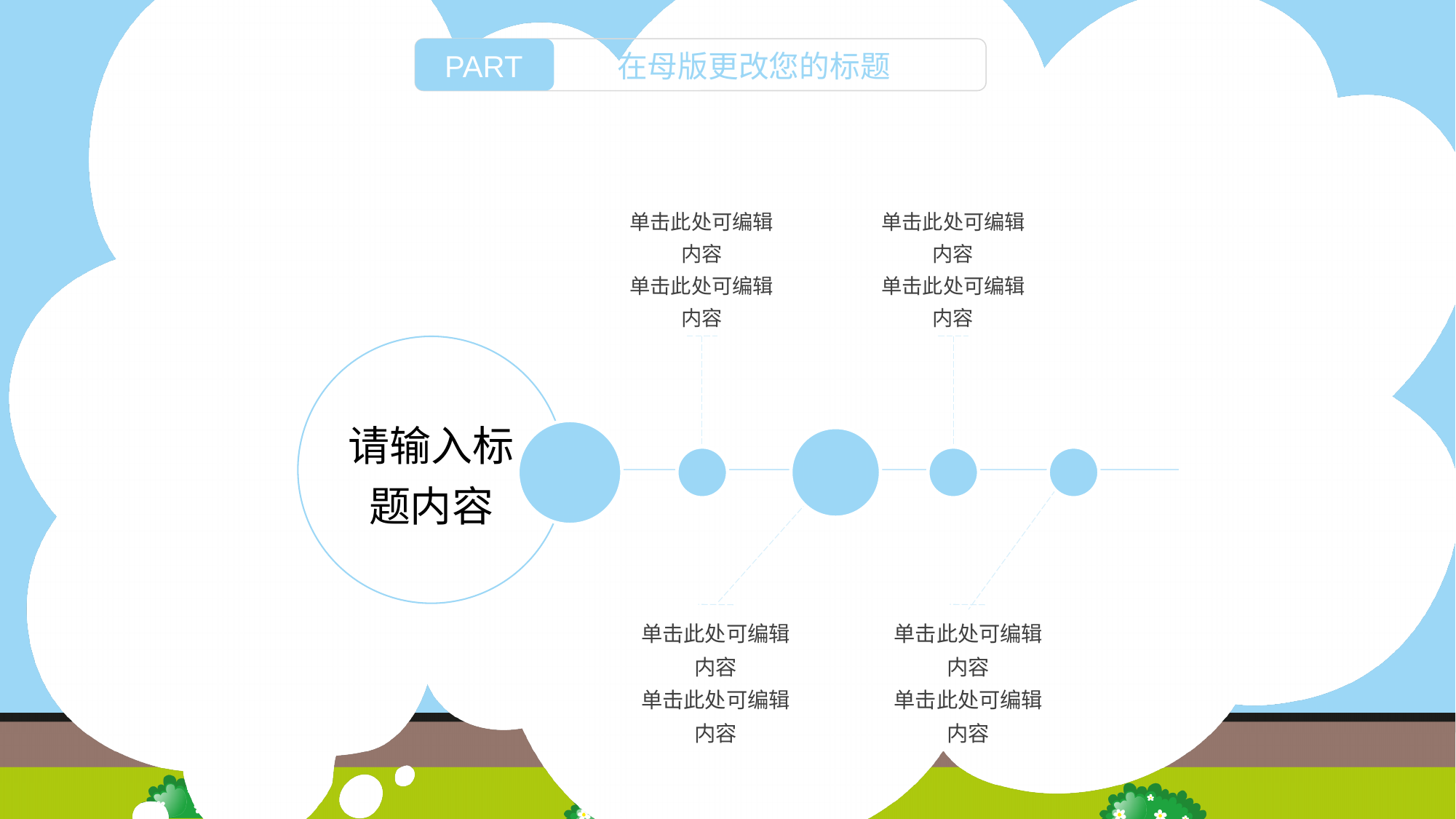

#
单击此处可编辑内容
单击此处可编辑内容
单击此处可编辑内容
单击此处可编辑内容
请输入标题内容

单击此处可编辑内容
单击此处可编辑内容
单击此处可编辑内容
单击此处可编辑内容